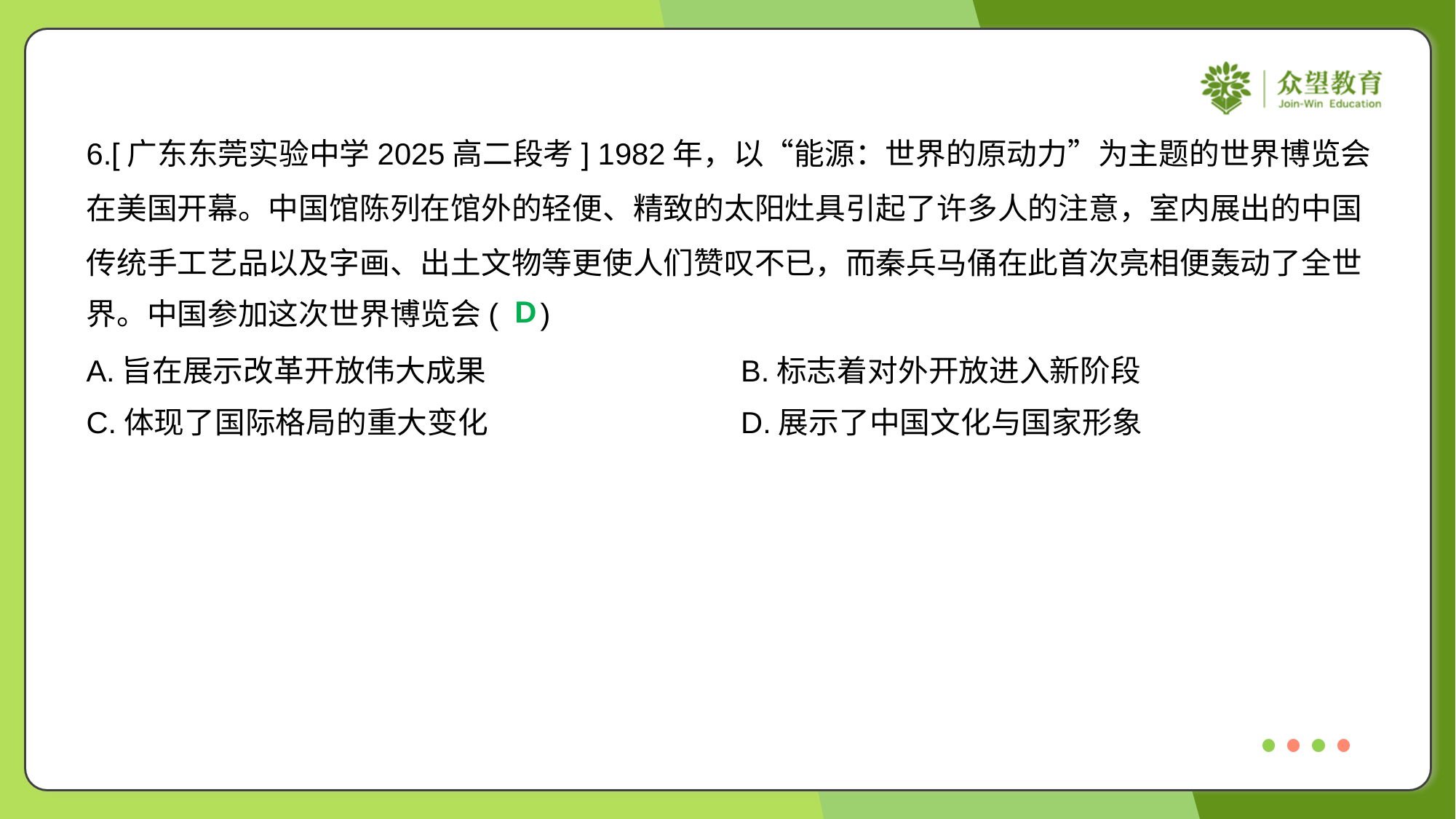

6.[广东东莞实验中学2025高二段考] 1982年，以“能源：世界的原动力”为主题的世界博览会
在美国开幕。中国馆陈列在馆外的轻便、精致的太阳灶具引起了许多人的注意，室内展出的中国
传统手工艺品以及字画、出土文物等更使人们赞叹不已，而秦兵马俑在此首次亮相便轰动了全世
界。中国参加这次世界博览会(     )
D
A.旨在展示改革开放伟大成果	B.标志着对外开放进入新阶段
C.体现了国际格局的重大变化	D.展示了中国文化与国家形象